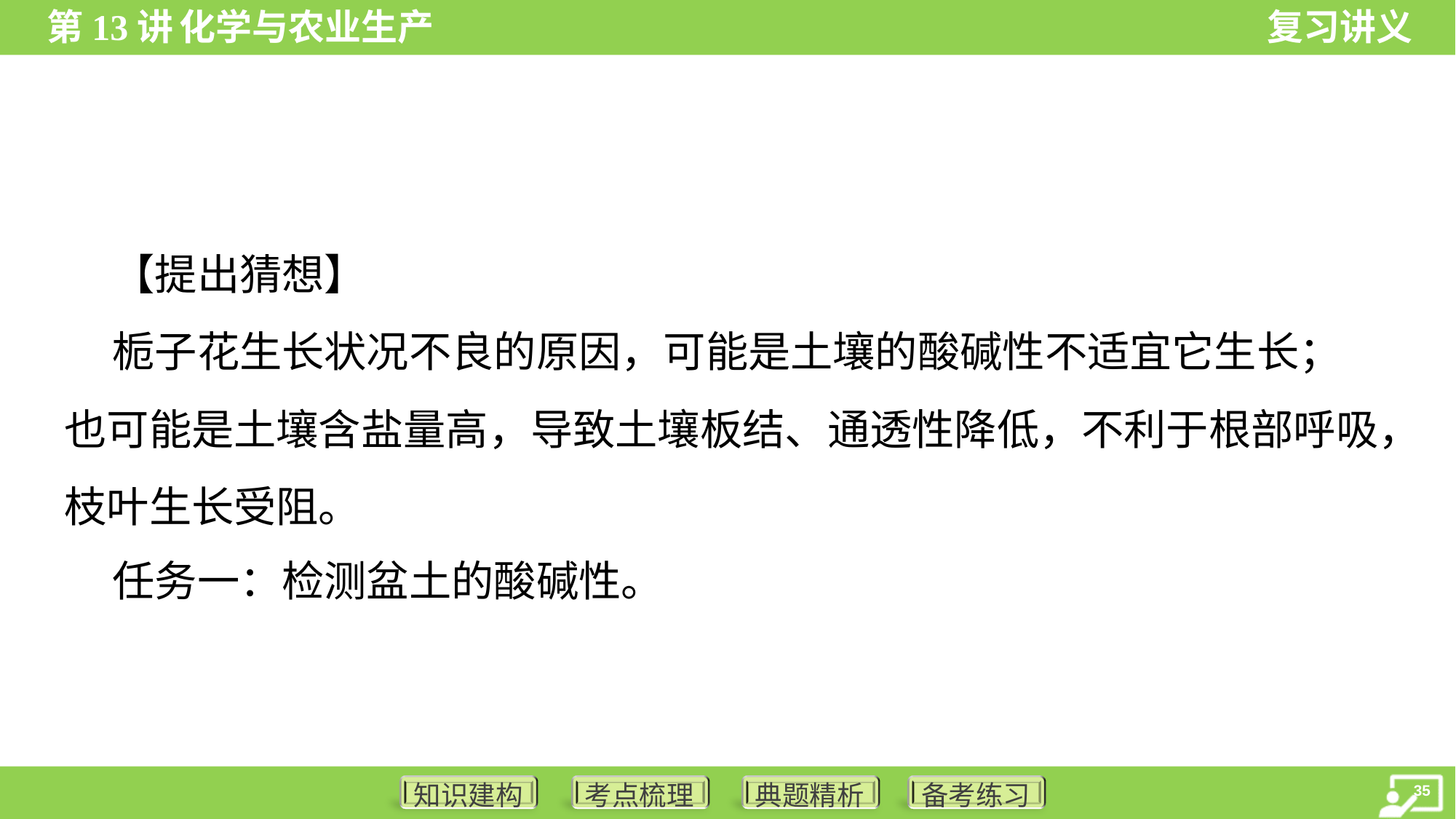

【提出猜想】
    栀子花生长状况不良的原因，可能是土壤的酸碱性不适宜它生长；
也可能是土壤含盐量高，导致土壤板结、通透性降低，不利于根部呼吸，
枝叶生长受阻。
    任务一：检测盆土的酸碱性。